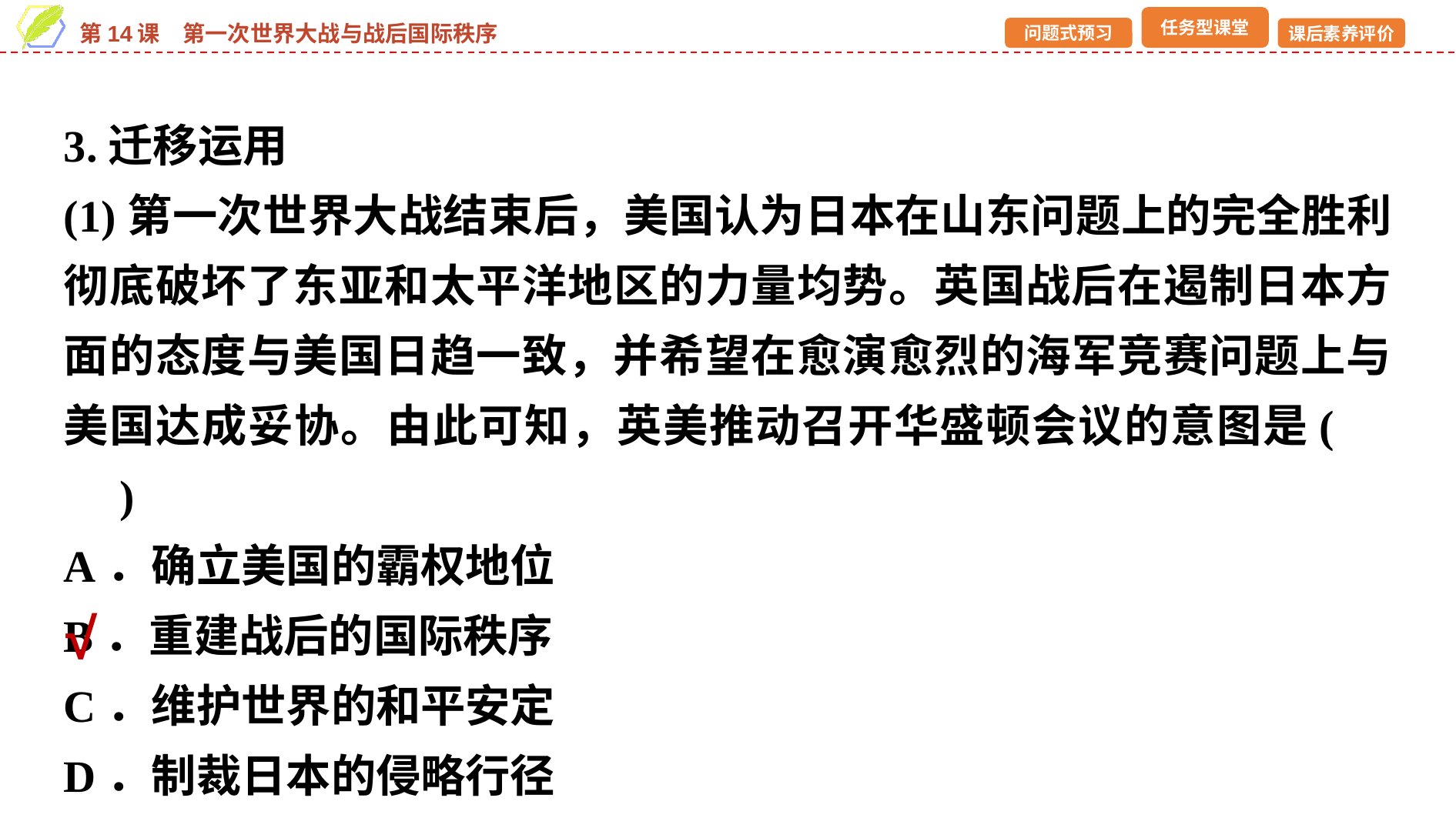

3.迁移运用
(1)第一次世界大战结束后，美国认为日本在山东问题上的完全胜利彻底破坏了东亚和太平洋地区的力量均势。英国战后在遏制日本方面的态度与美国日趋一致，并希望在愈演愈烈的海军竞赛问题上与美国达成妥协。由此可知，英美推动召开华盛顿会议的意图是(　　)
A．确立美国的霸权地位
B．重建战后的国际秩序
C．维护世界的和平安定
D．制裁日本的侵略行径
√